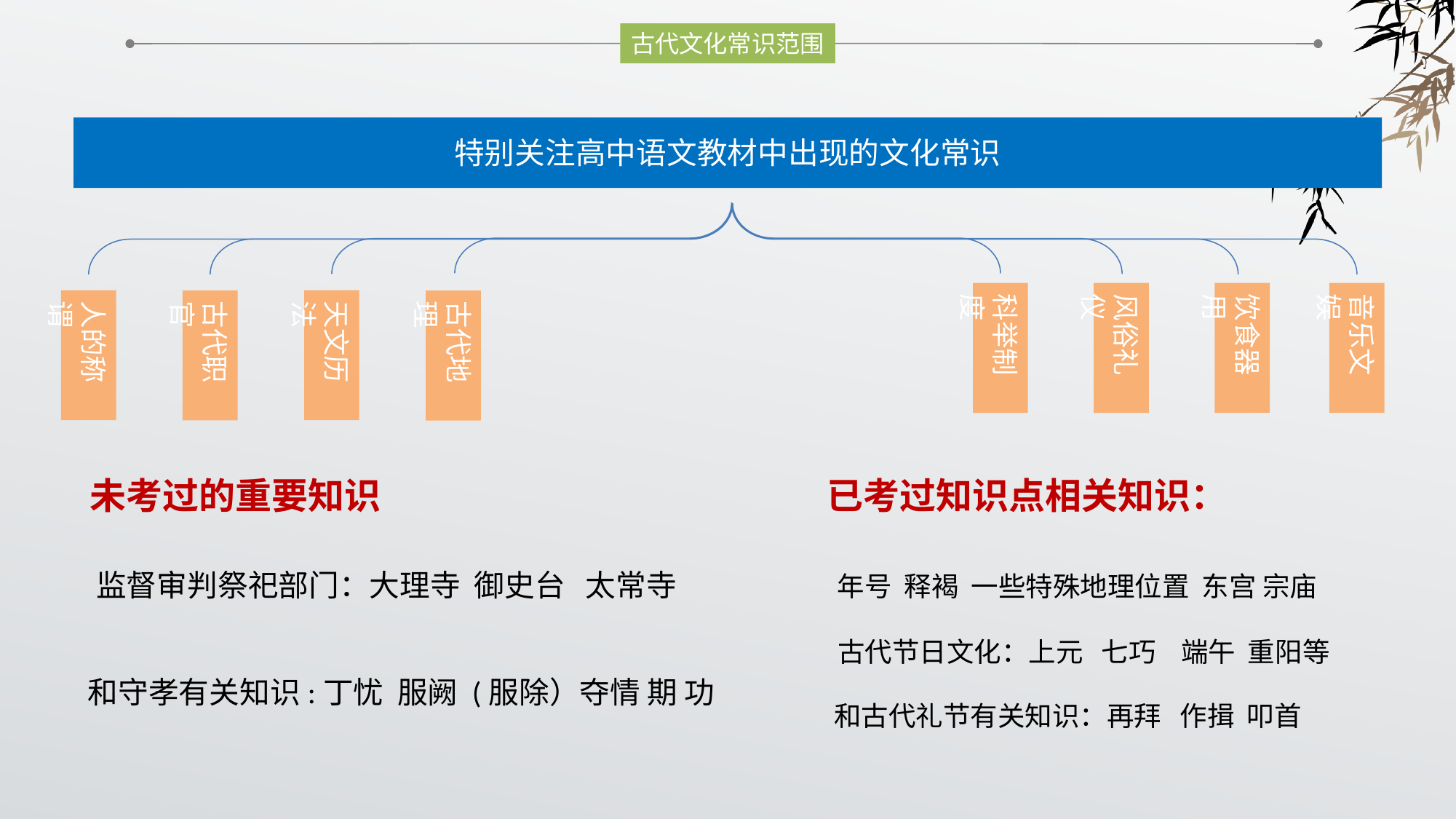

古代文化常识范围

特别关注高中语文教材中出现的文化常识

科举制度
风俗礼仪
饮食器用
音乐文娱
人的称谓
天文历法
古代职官
古代地理
已考过知识点相关知识：
未考过的重要知识
监督审判祭祀部门：大理寺  御史台   太常寺
年号  释褐  一些特殊地理位置  东宫 宗庙
古代节日文化：上元   七巧    端午  重阳等
和守孝有关知识:丁忧  服阙 (服除）夺情 期 功
和古代礼节有关知识：再拜   作揖  叩首